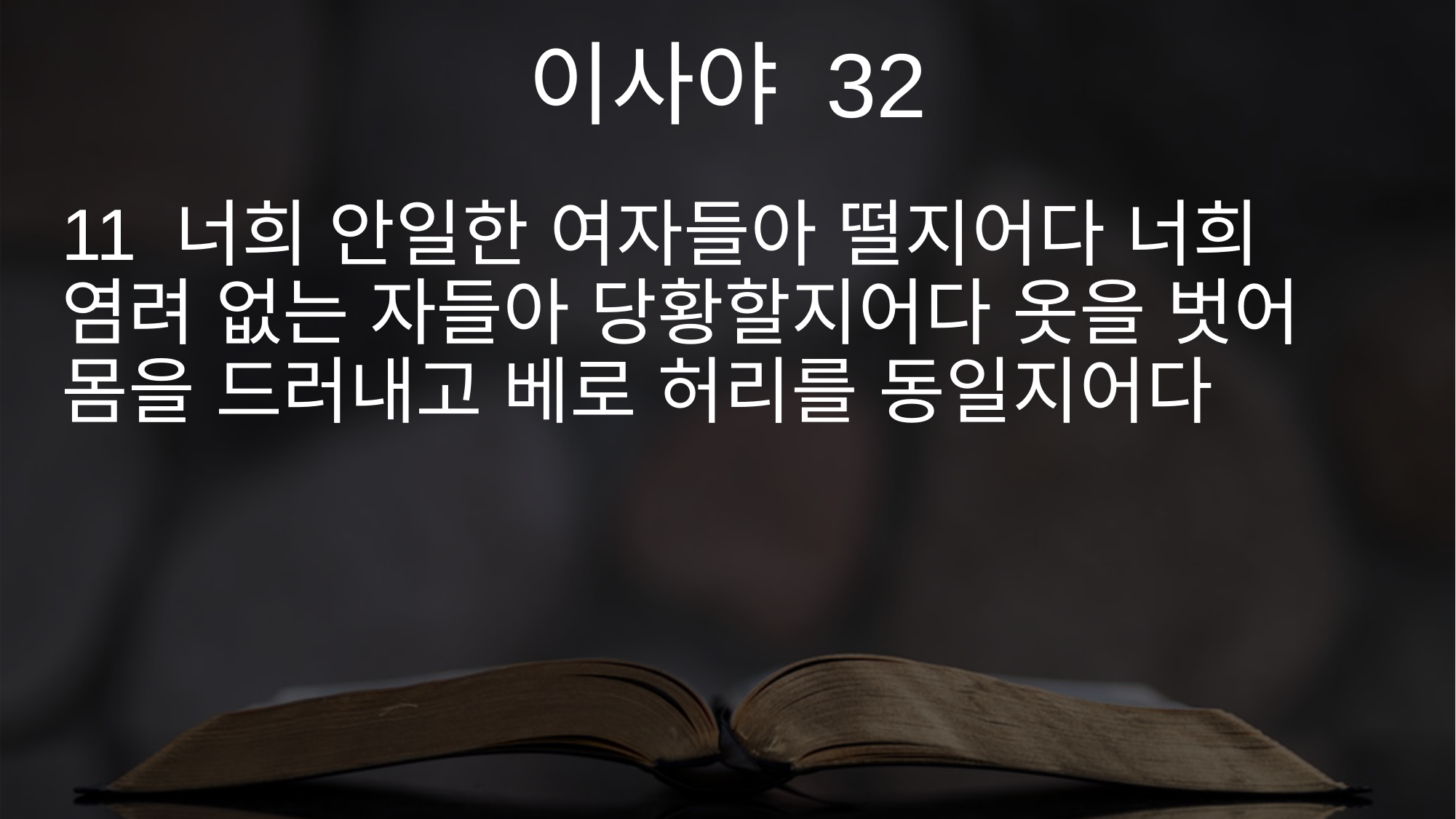

이사야 32
11 너희 안일한 여자들아 떨지어다 너희 염려 없는 자들아 당황할지어다 옷을 벗어 몸을 드러내고 베로 허리를 동일지어다